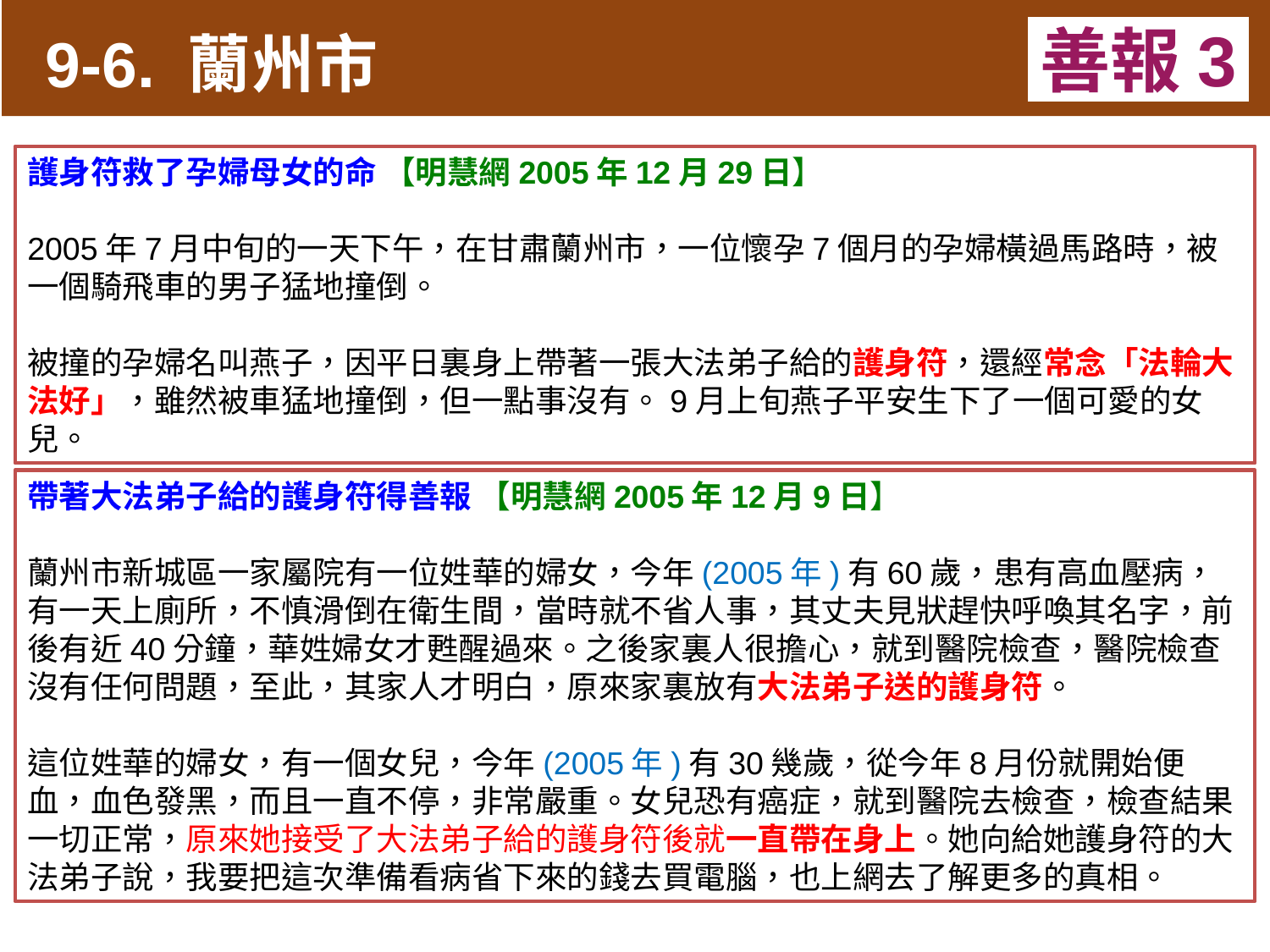

9-6. 蘭州市
善報3
11-3. XX市官員惡報實例
護身符救了孕婦母女的命 【明慧網2005年12月29日】

2005年7月中旬的一天下午，在甘肅蘭州市，一位懷孕7個月的孕婦橫過馬路時，被一個騎飛車的男子猛地撞倒。

被撞的孕婦名叫燕子，因平日裏身上帶著一張大法弟子給的護身符，還經常念「法輪大法好」，雖然被車猛地撞倒，但一點事沒有。9月上旬燕子平安生下了一個可愛的女兒。
帶著大法弟子給的護身符得善報 【明慧網2005年12月9日】

蘭州市新城區一家屬院有一位姓華的婦女，今年(2005年)有60歲，患有高血壓病，有一天上廁所，不慎滑倒在衛生間，當時就不省人事，其丈夫見狀趕快呼喚其名字，前後有近40分鐘，華姓婦女才甦醒過來。之後家裏人很擔心，就到醫院檢查，醫院檢查沒有任何問題，至此，其家人才明白，原來家裏放有大法弟子送的護身符。

這位姓華的婦女，有一個女兒，今年(2005年)有30幾歲，從今年8月份就開始便血，血色發黑，而且一直不停，非常嚴重。女兒恐有癌症，就到醫院去檢查，檢查結果一切正常，原來她接受了大法弟子給的護身符後就一直帶在身上。她向給她護身符的大法弟子說，我要把這次準備看病省下來的錢去買電腦，也上網去了解更多的真相。